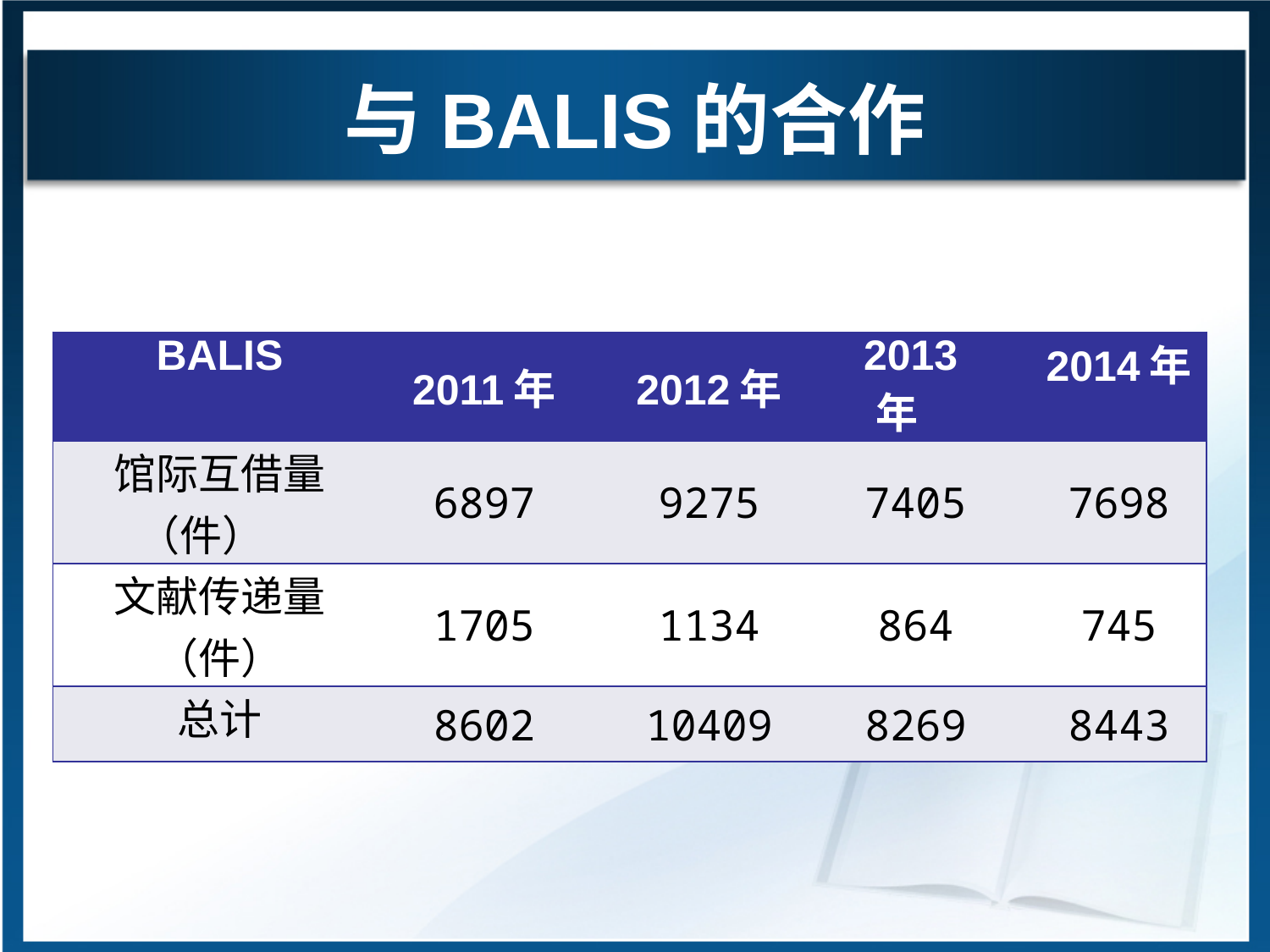

# 与BALIS的合作
| BALIS | 2011年 | 2012年 | 2013年 | 2014年 |
| --- | --- | --- | --- | --- |
| 馆际互借量（件） | 6897 | 9275 | 7405 | 7698 |
| 文献传递量 （件） | 1705 | 1134 | 864 | 745 |
| 总计 | 8602 | 10409 | 8269 | 8443 |